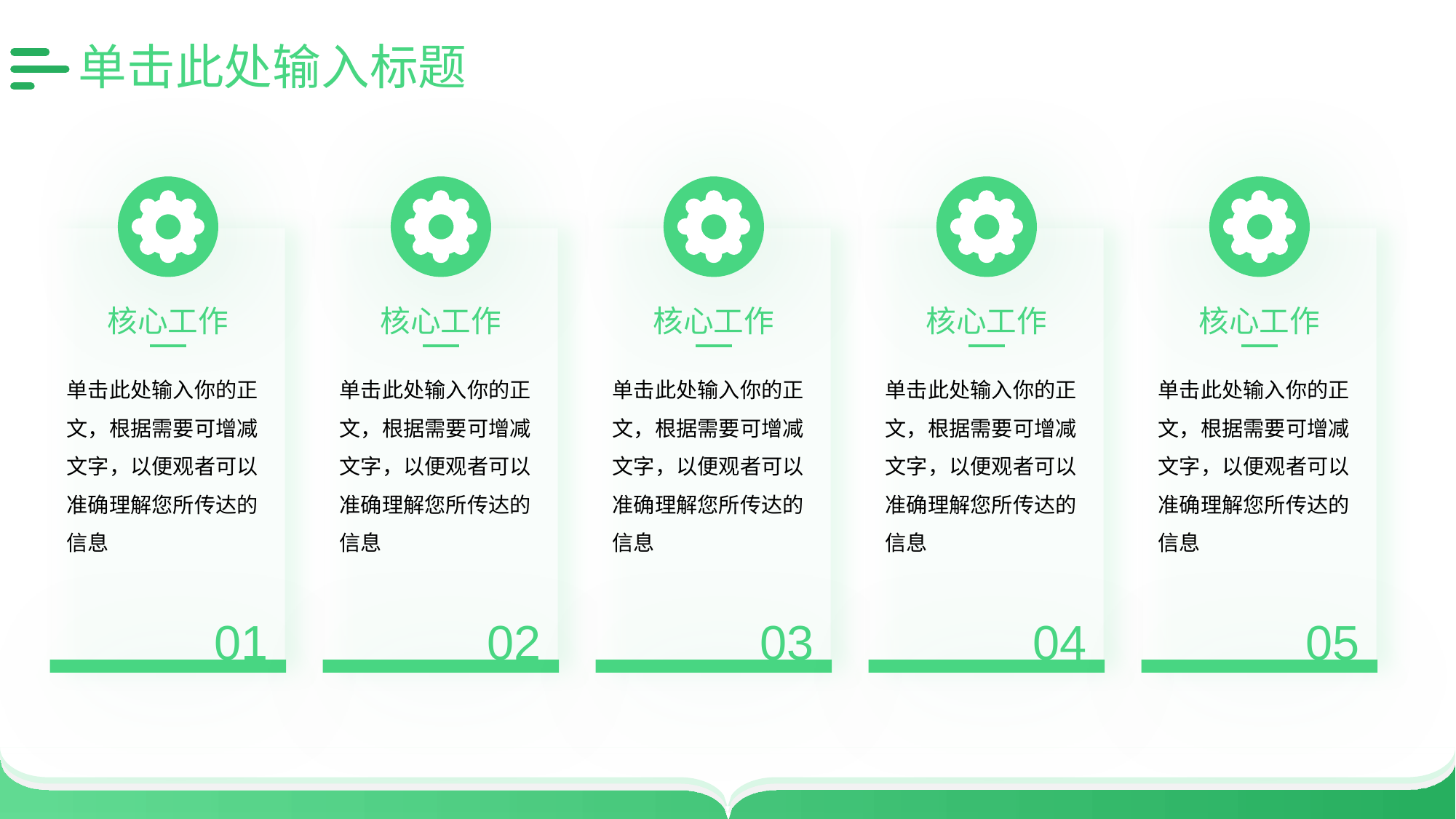

# 单击此处输入标题

核心工作
单击此处输入你的正文，根据需要可增减文字，以便观者可以准确理解您所传达的信息
01

核心工作
单击此处输入你的正文，根据需要可增减文字，以便观者可以准确理解您所传达的信息
02

核心工作
单击此处输入你的正文，根据需要可增减文字，以便观者可以准确理解您所传达的信息
03

核心工作
单击此处输入你的正文，根据需要可增减文字，以便观者可以准确理解您所传达的信息
04

核心工作
单击此处输入你的正文，根据需要可增减文字，以便观者可以准确理解您所传达的信息
05